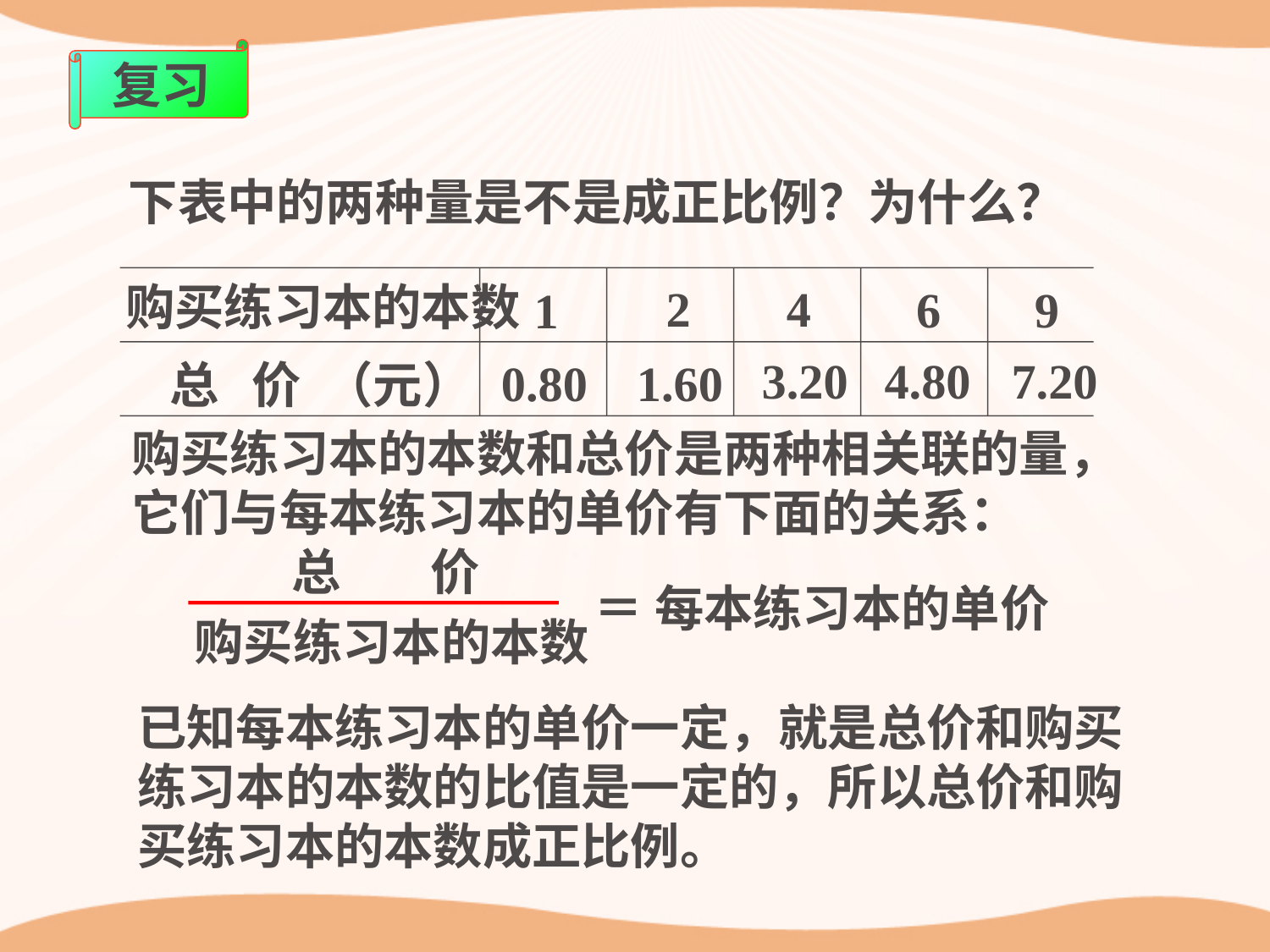

复习
下表中的两种量是不是成正比例？为什么？

购买练习本的本数
2
4
6
9
1

3.20
4.80
7.20
1.60
0.80
总   价  （元）

购买练习本的本数和总价是两种相关联的量，它们与每本练习本的单价有下面的关系：
总        价
  ＝ 每本练习本的单价

购买练习本的本数
已知每本练习本的单价一定，就是总价和购买练习本的本数的比值是一定的，所以总价和购买练习本的本数成正比例。